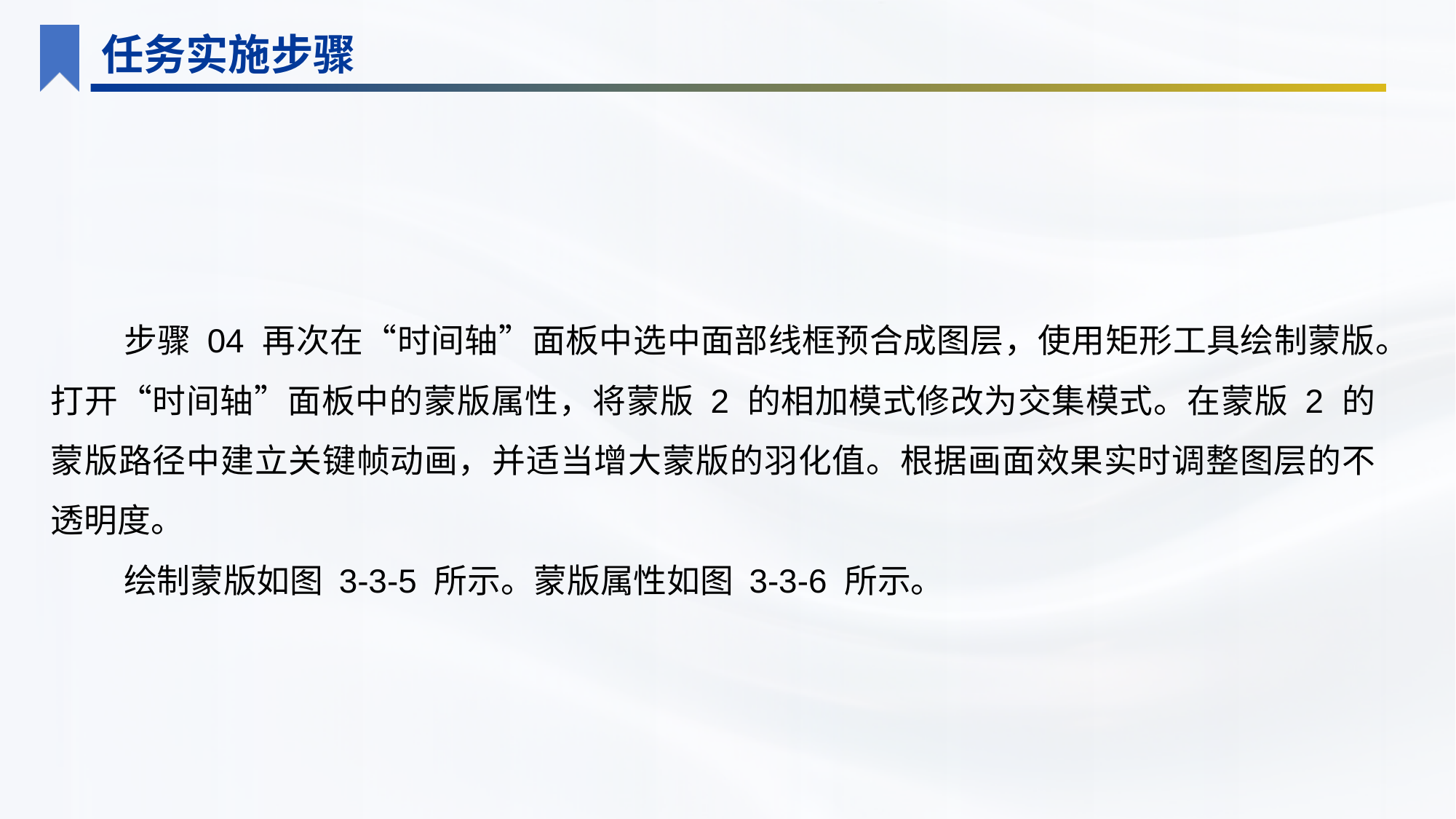

任务实施步骤
步骤 04 再次在“时间轴”面板中选中面部线框预合成图层，使用矩形工具绘制蒙版。打开“时间轴”面板中的蒙版属性，将蒙版 2 的相加模式修改为交集模式。在蒙版 2 的蒙版路径中建立关键帧动画，并适当增大蒙版的羽化值。根据画面效果实时调整图层的不透明度。
绘制蒙版如图 3-3-5 所示。蒙版属性如图 3-3-6 所示。